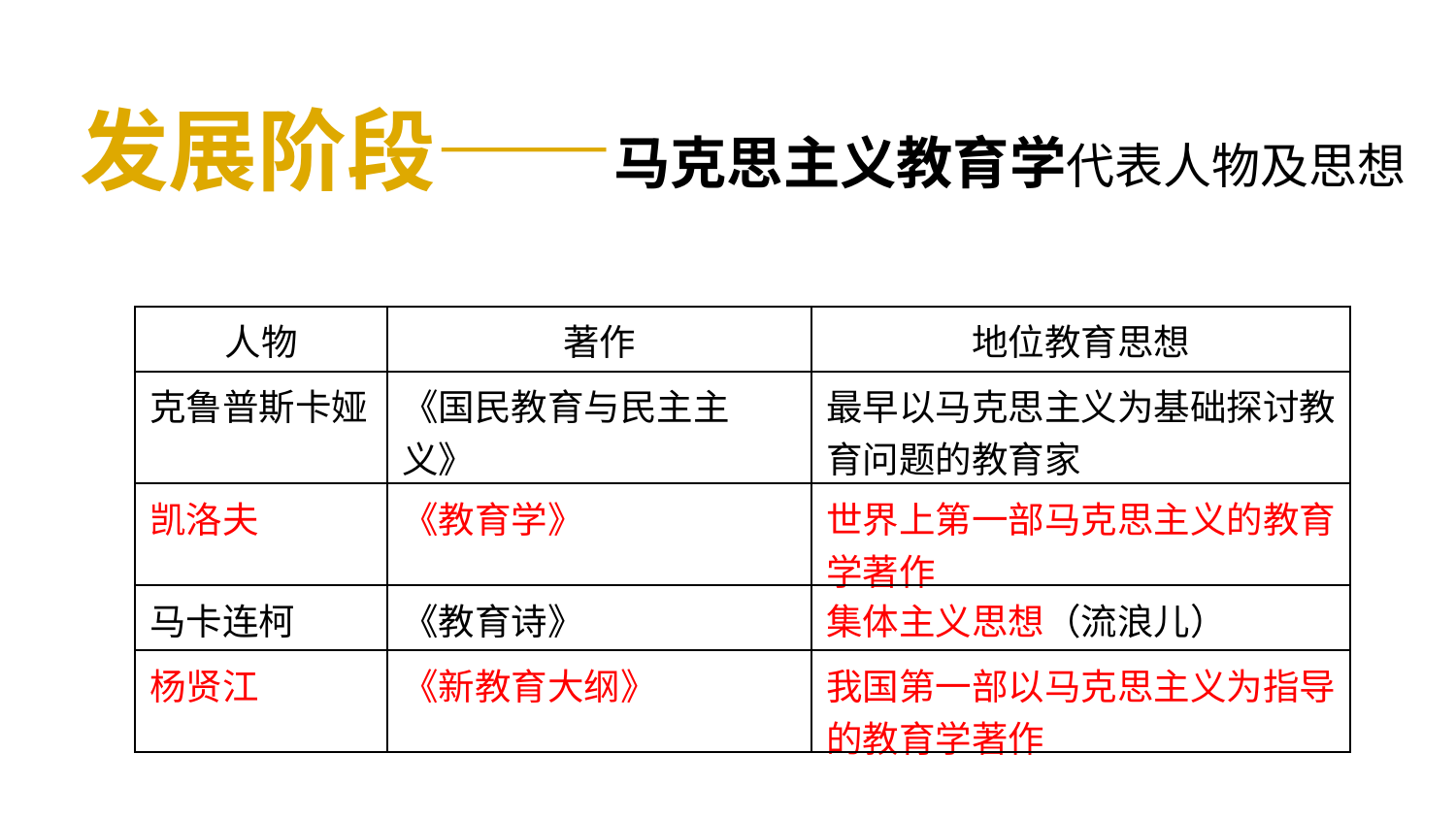

发展阶段——马克思主义教育学代表人物及思想
| 人物 | 著作 | 地位教育思想 |
| --- | --- | --- |
| 克鲁普斯卡娅 | 《国民教育与民主主义》 | 最早以马克思主义为基础探讨教育问题的教育家 |
| 凯洛夫 | 《教育学》 | 世界上第一部马克思主义的教育学著作 |
| 马卡连柯 | 《教育诗》 | 集体主义思想（流浪儿） |
| 杨贤江 | 《新教育大纲》 | 我国第一部以马克思主义为指导的教育学著作 |